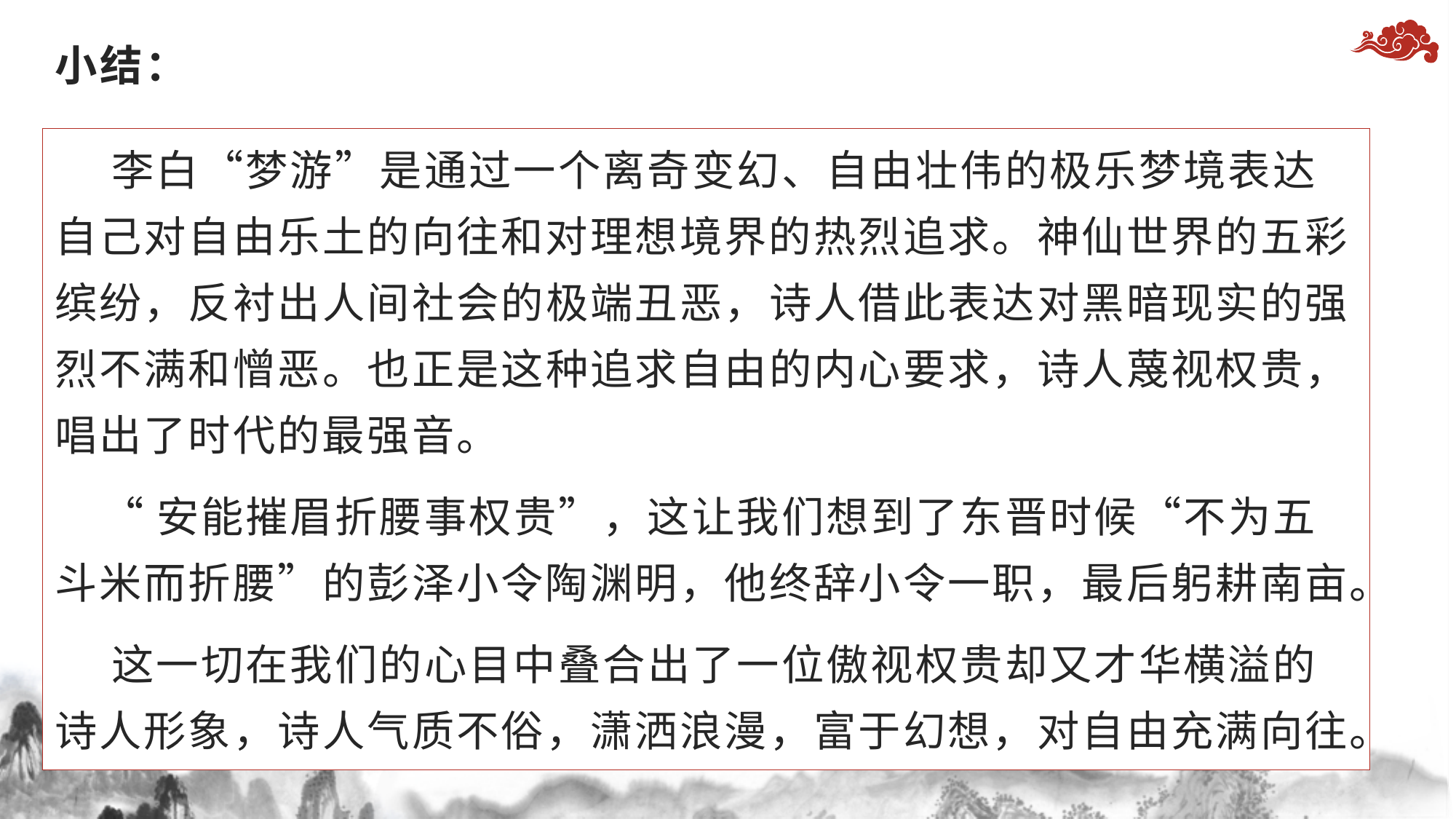

# 小结：
    李白“梦游”是通过一个离奇变幻、自由壮伟的极乐梦境表达自己对自由乐土的向往和对理想境界的热烈追求。神仙世界的五彩缤纷，反衬出人间社会的极端丑恶，诗人借此表达对黑暗现实的强烈不满和憎恶。也正是这种追求自由的内心要求，诗人蔑视权贵，唱出了时代的最强音。
    “安能摧眉折腰事权贵”，这让我们想到了东晋时候“不为五斗米而折腰”的彭泽小令陶渊明，他终辞小令一职，最后躬耕南亩。
    这一切在我们的心目中叠合出了一位傲视权贵却又才华横溢的诗人形象，诗人气质不俗，潇洒浪漫，富于幻想，对自由充满向往。